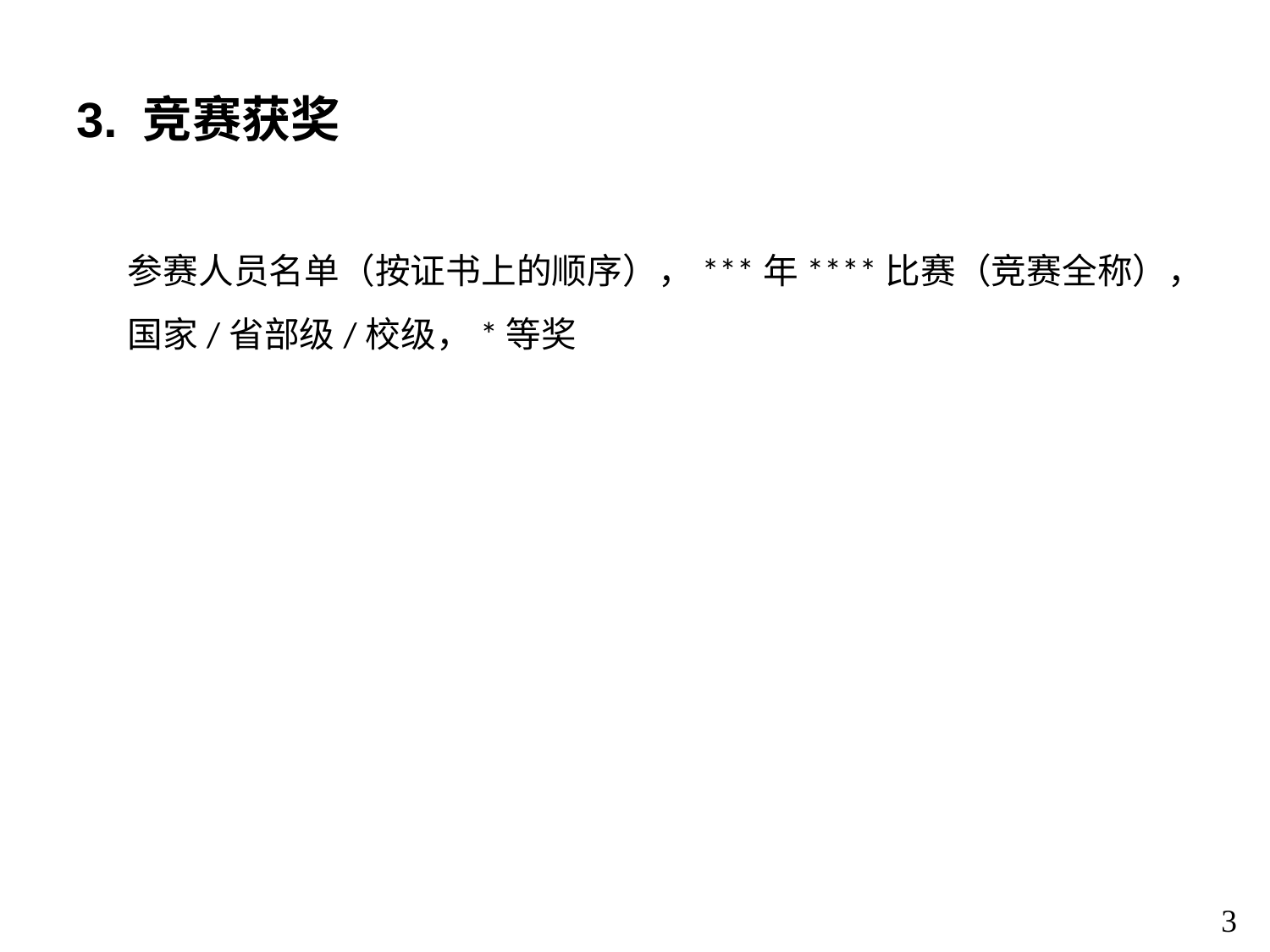

# 3. 竞赛获奖

参赛人员名单（按证书上的顺序），***年****比赛（竞赛全称），国家/省部级/校级，*等奖

3